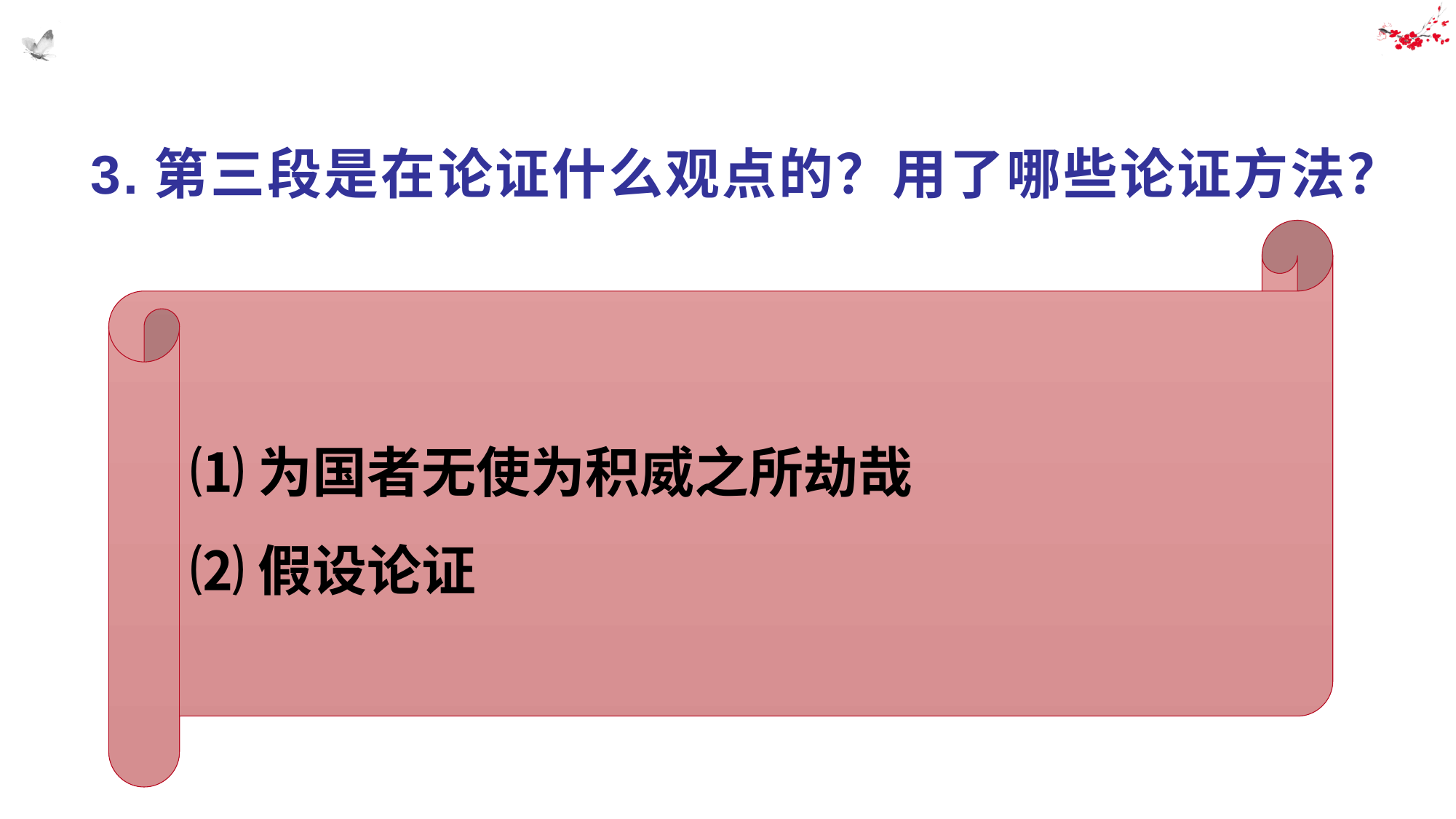

3.第三段是在论证什么观点的？用了哪些论证方法？

⑴为国者无使为积威之所劫哉
⑵假设论证